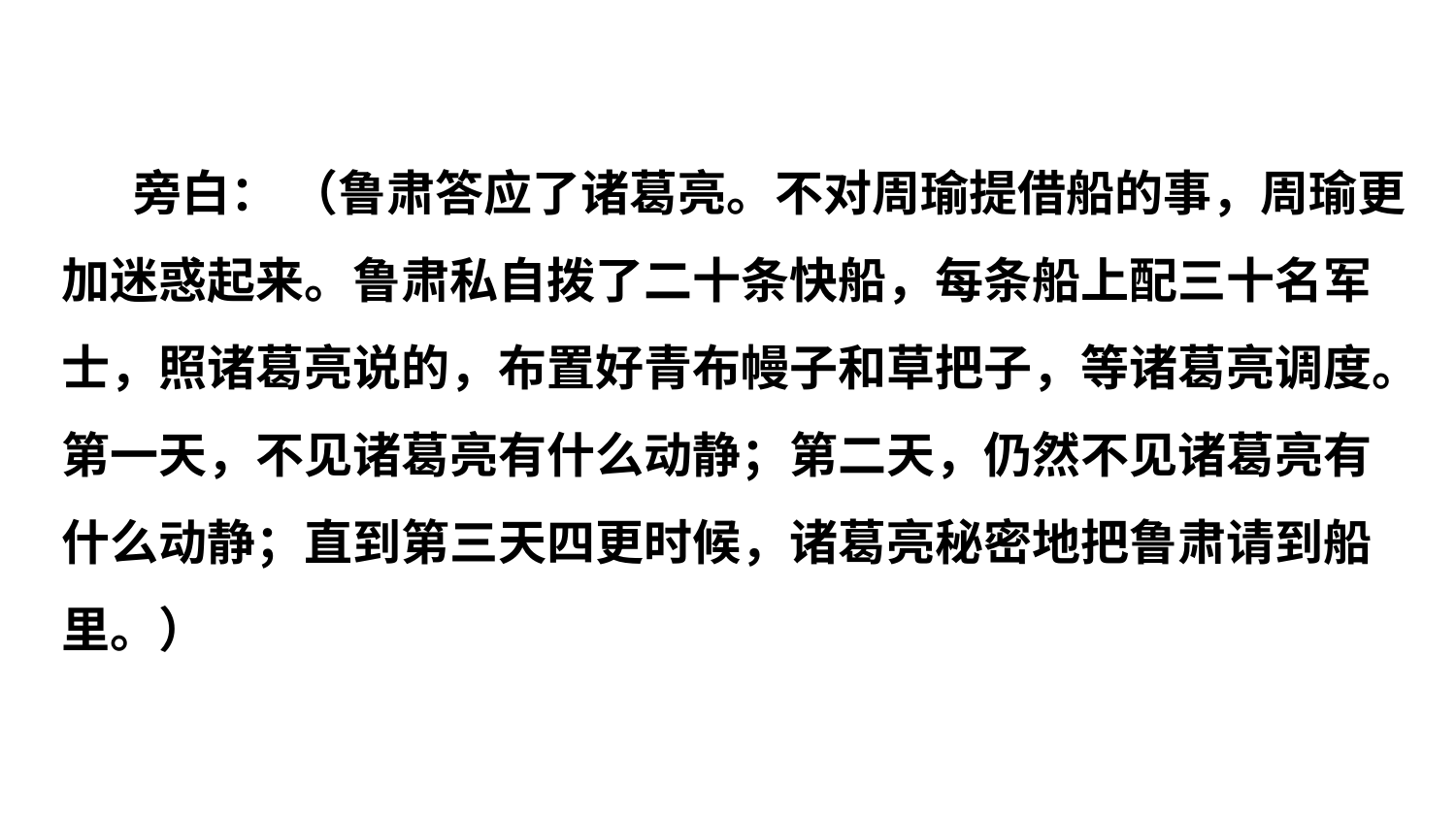

旁白： （鲁肃答应了诸葛亮。不对周瑜提借船的事，周瑜更加迷惑起来。鲁肃私自拨了二十条快船，每条船上配三十名军士，照诸葛亮说的，布置好青布幔子和草把子，等诸葛亮调度。第一天，不见诸葛亮有什么动静；第二天，仍然不见诸葛亮有什么动静；直到第三天四更时候，诸葛亮秘密地把鲁肃请到船里。）